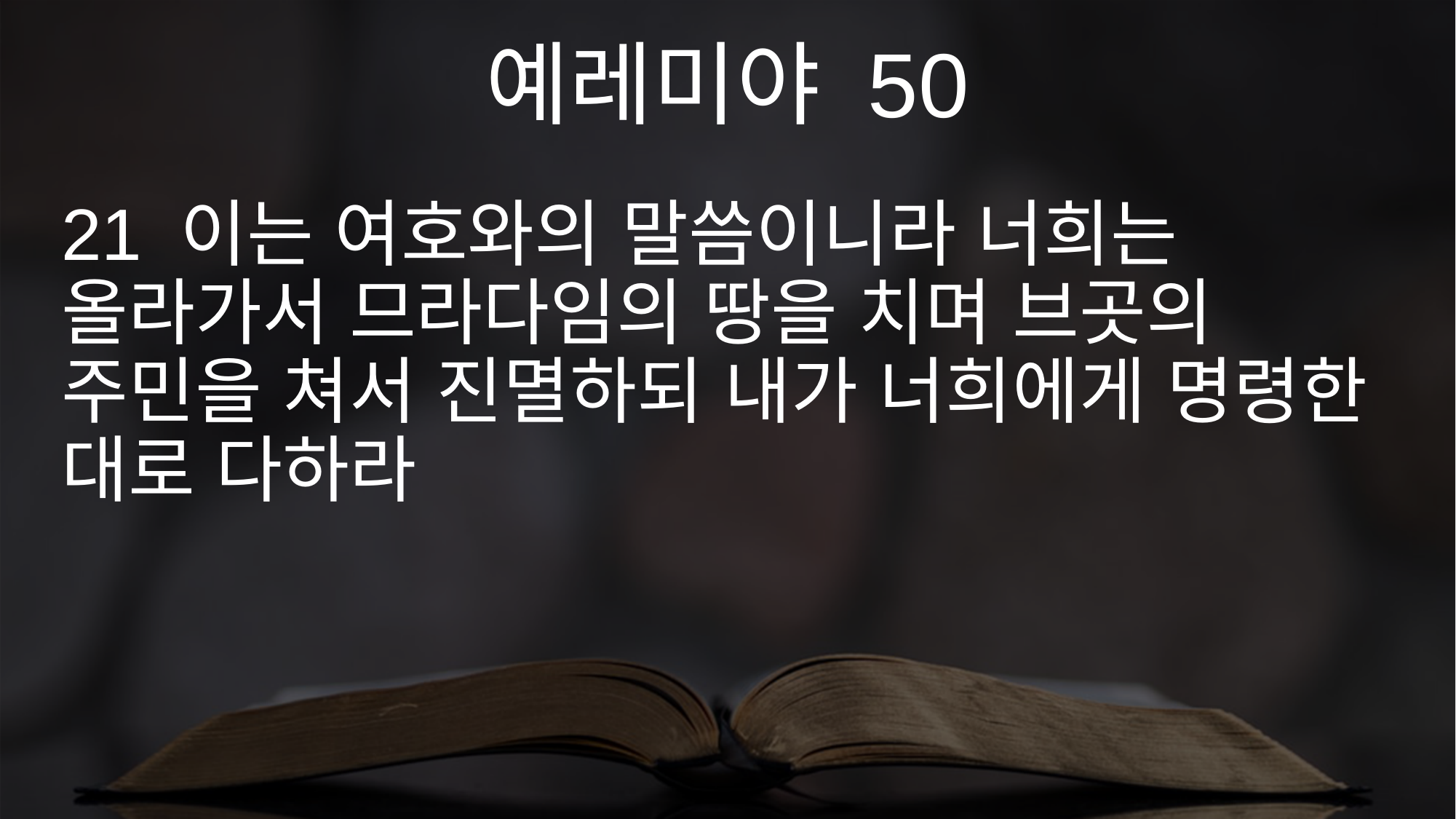

예레미야 50
21 이는 여호와의 말씀이니라 너희는 올라가서 므라다임의 땅을 치며 브곳의 주민을 쳐서 진멸하되 내가 너희에게 명령한 대로 다하라